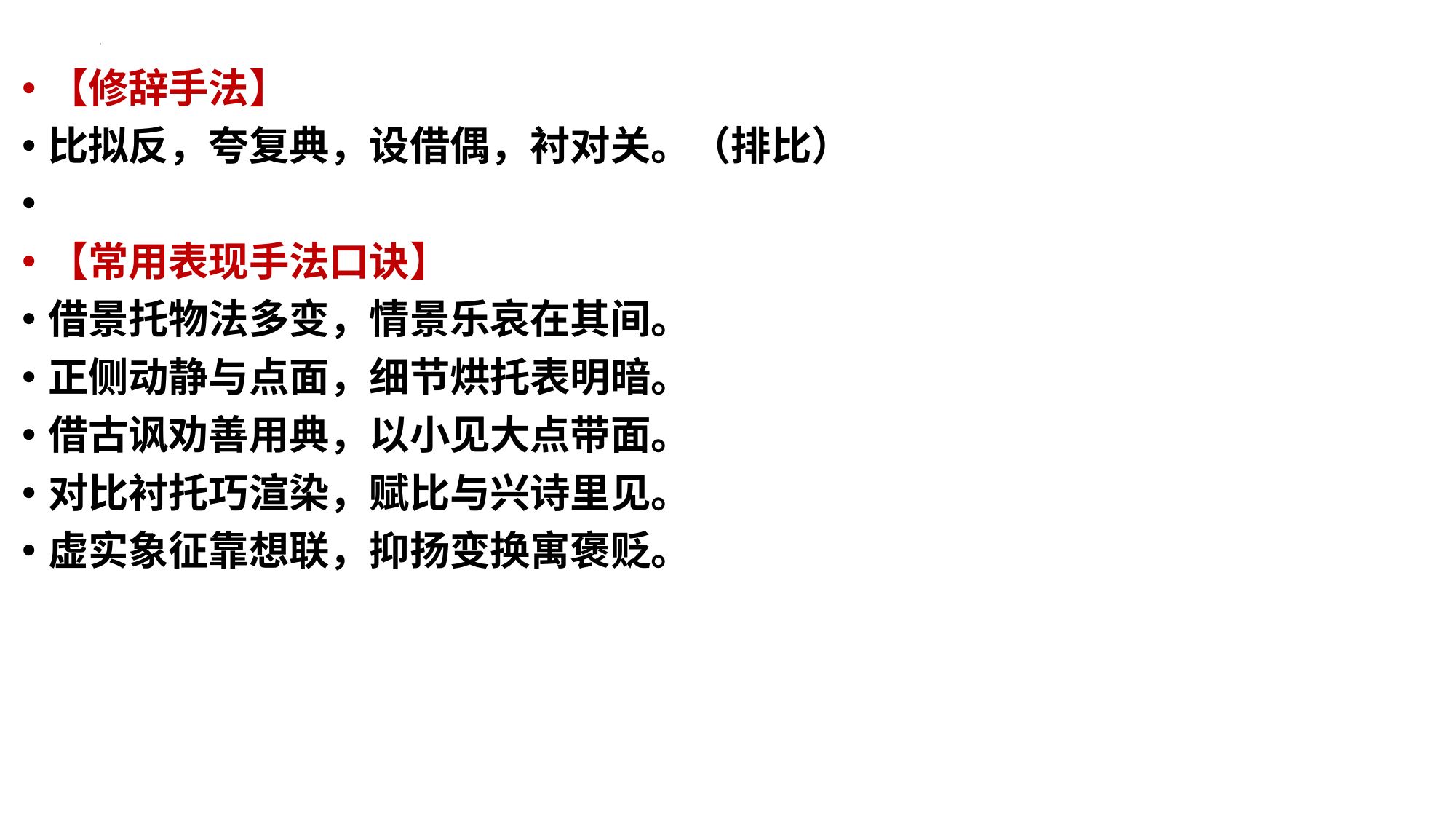

【修辞手法】
比拟反，夸复典，设借偶，衬对关。（排比）

【常用表现手法口诀】
借景托物法多变，情景乐哀在其间。
正侧动静与点面，细节烘托表明暗。
借古讽劝善用典，以小见大点带面。
对比衬托巧渲染，赋比与兴诗里见。
虚实象征靠想联，抑扬变换寓褒贬。